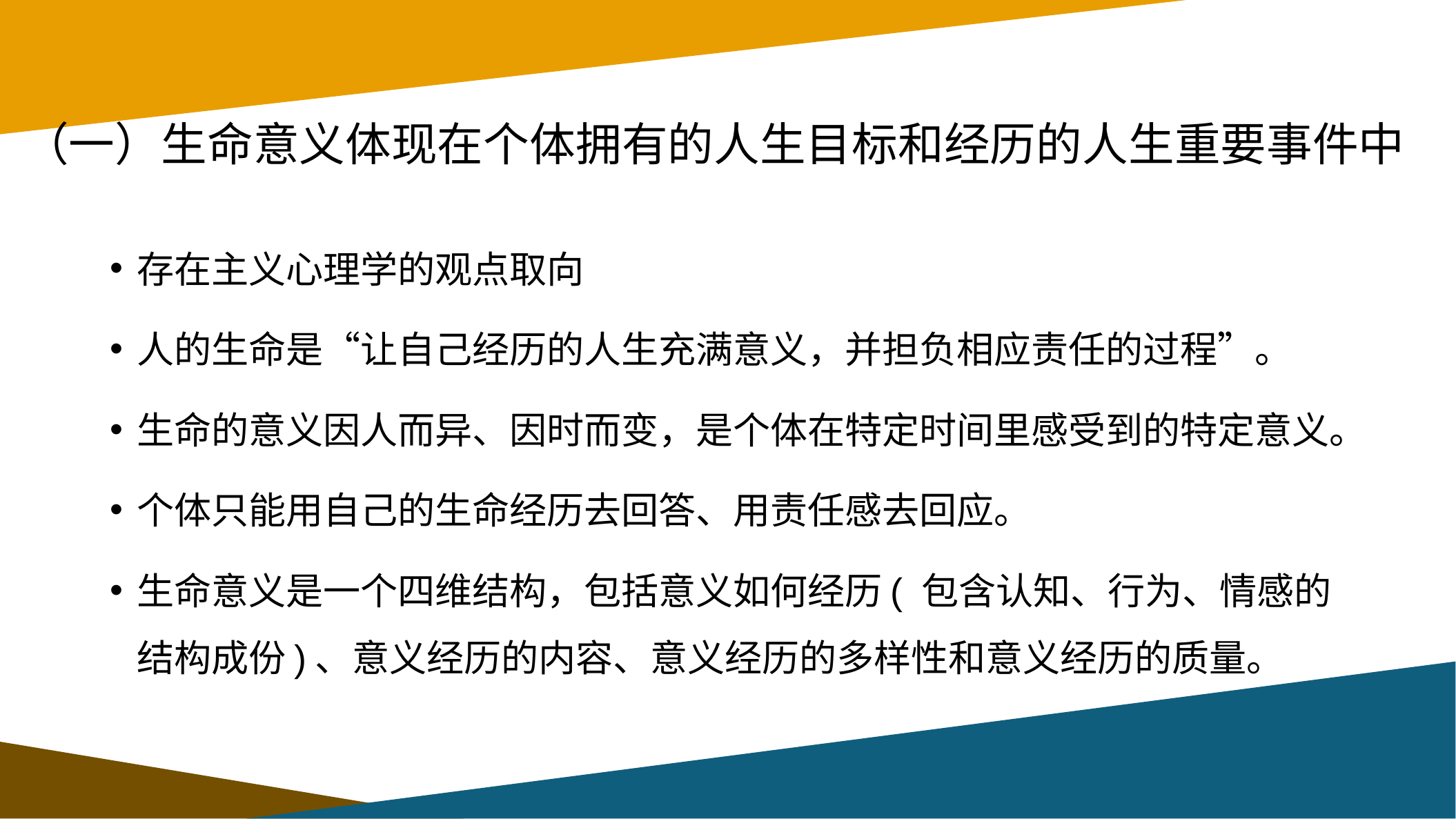

# （一）生命意义体现在个体拥有的人生目标和经历的人生重要事件中
存在主义心理学的观点取向
人的生命是“让自己经历的人生充满意义，并担负相应责任的过程”。
生命的意义因人而异、因时而变，是个体在特定时间里感受到的特定意义。
个体只能用自己的生命经历去回答、用责任感去回应。
生命意义是一个四维结构，包括意义如何经历( 包含认知、行为、情感的结构成份)、意义经历的内容、意义经历的多样性和意义经历的质量。